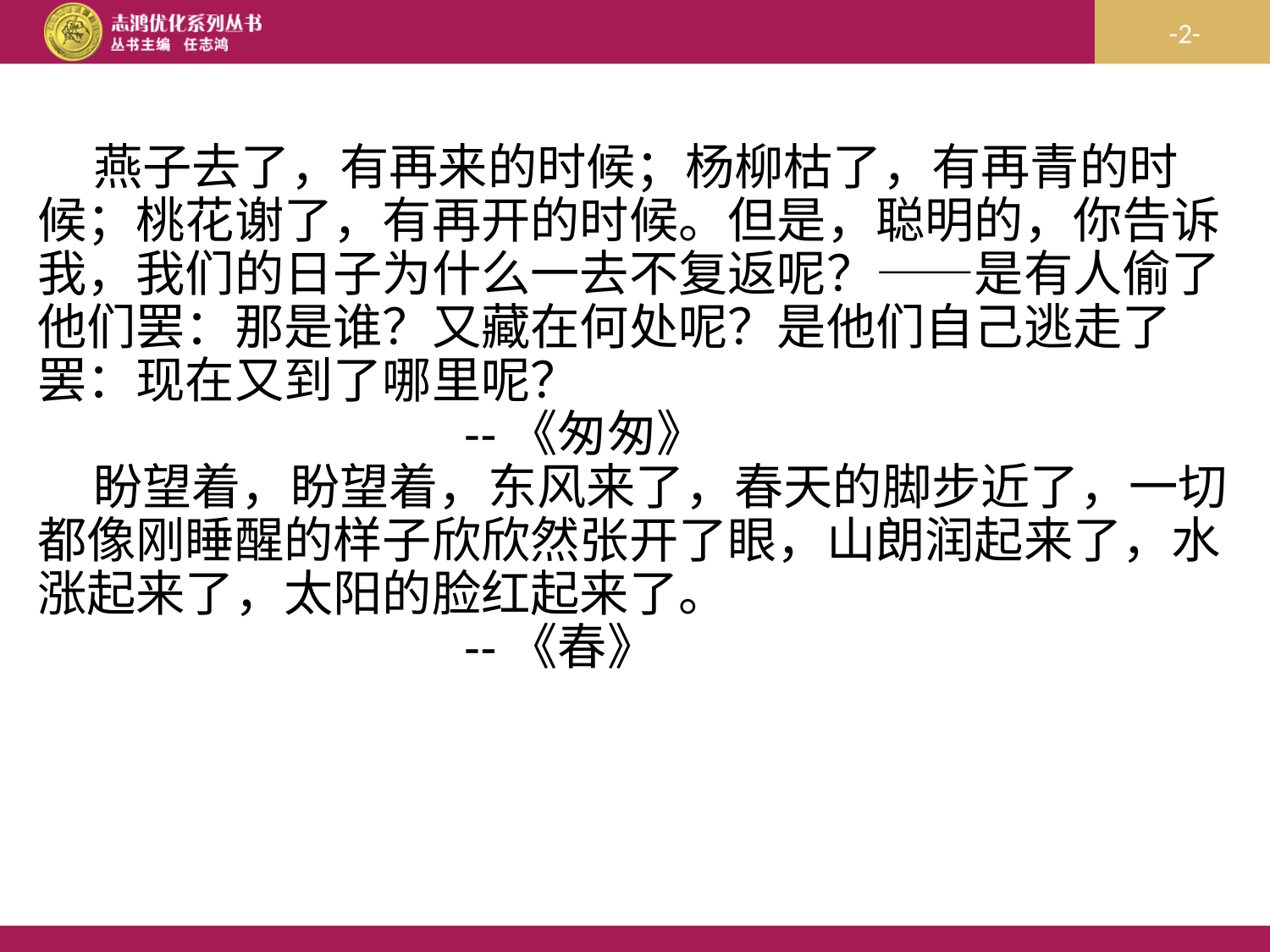

燕子去了，有再来的时候；杨柳枯了，有再青的时候；桃花谢了，有再开的时候。但是，聪明的，你告诉我，我们的日子为什么一去不复返呢？——是有人偷了他们罢：那是谁？又藏在何处呢？是他们自己逃走了罢：现在又到了哪里呢？
                               --《匆匆》
    盼望着，盼望着，东风来了，春天的脚步近了，一切都像刚睡醒的样子欣欣然张开了眼，山朗润起来了，水涨起来了，太阳的脸红起来了。
                               --《春》